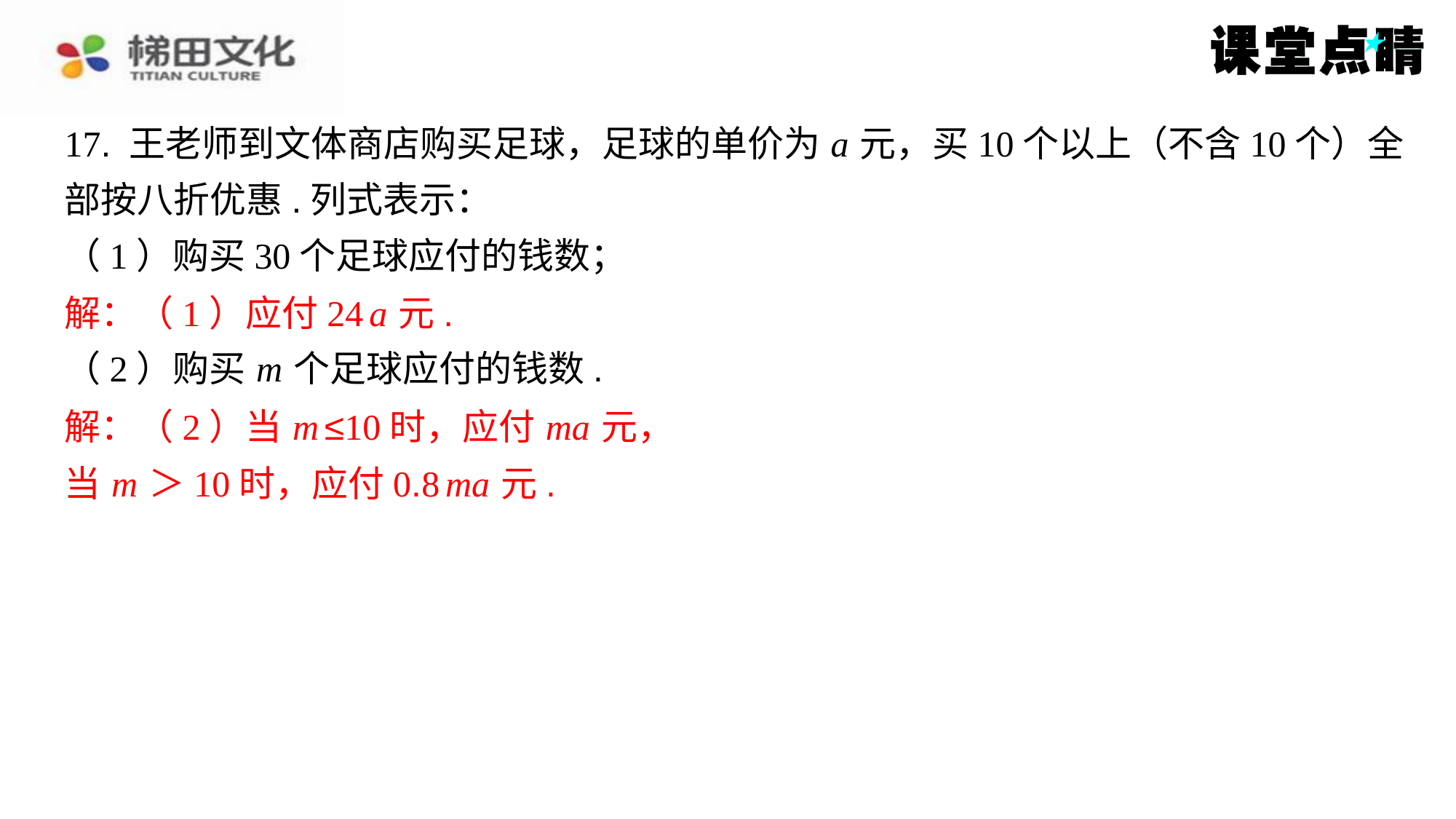

17. 王老师到文体商店购买足球，足球的单价为 a 元，买10个以上（不含10个）全
部按八折优惠.列式表示：
（1）购买30个足球应付的钱数；
解：（1）应付24 a 元.
（2）购买 m 个足球应付的钱数.
解：（2）当 m ≤10时，应付 ma 元，
当 m ＞10时，应付0.8 ma 元.
解：（1）应付24 a 元.
解：（2）当 m ≤10时，应付 ma 元，
当 m ＞10时，应付0.8 ma 元.